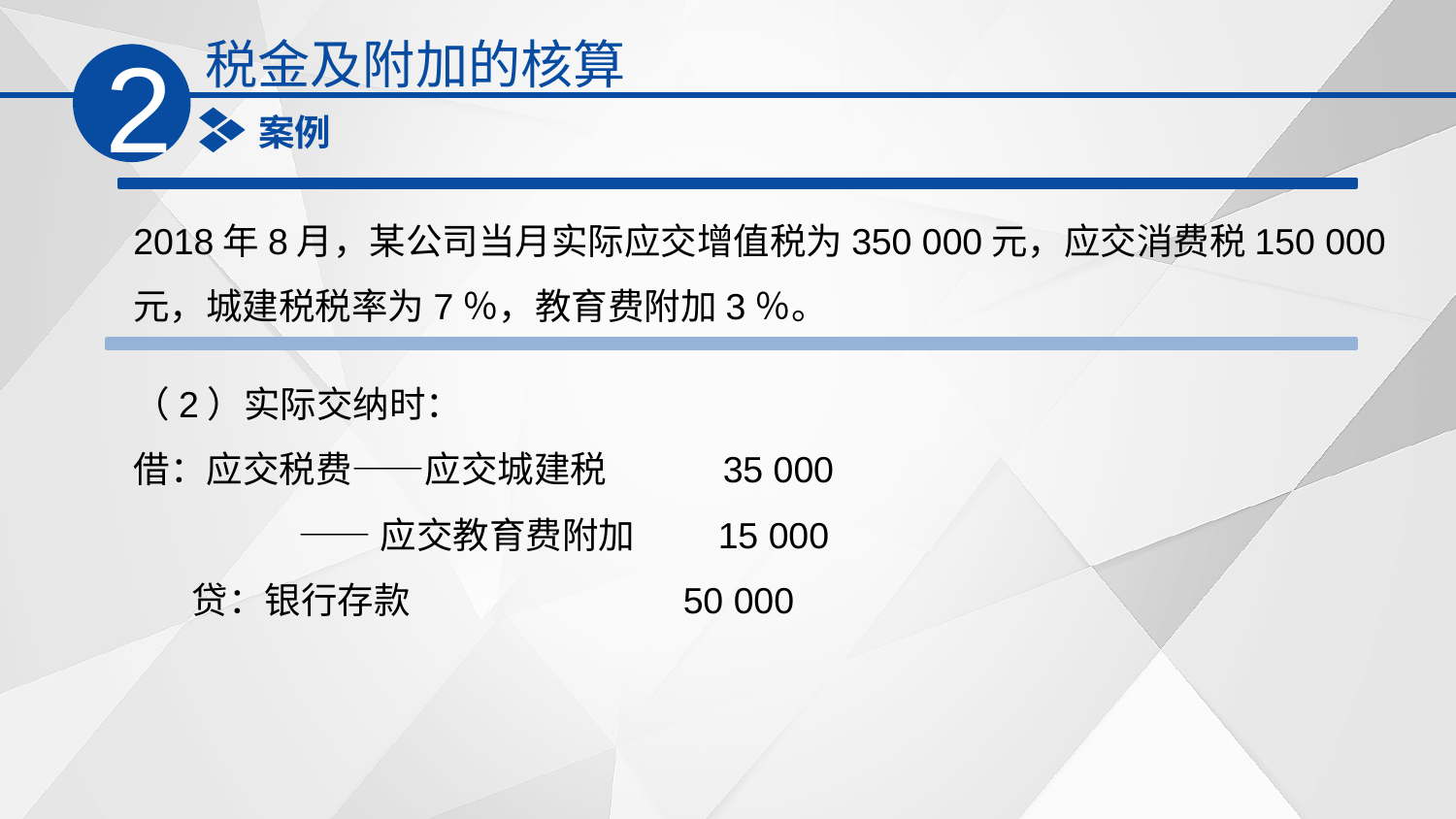

税金及附加的核算
2

案例

2018年8月，某公司当月实际应交增值税为350 000元，应交消费税150 000元，城建税税率为7％，教育费附加3％。

（2）实际交纳时：
借：应交税费——应交城建税             35 000
                    ——应交教育费附加         15 000
      贷：银行存款                                50 000